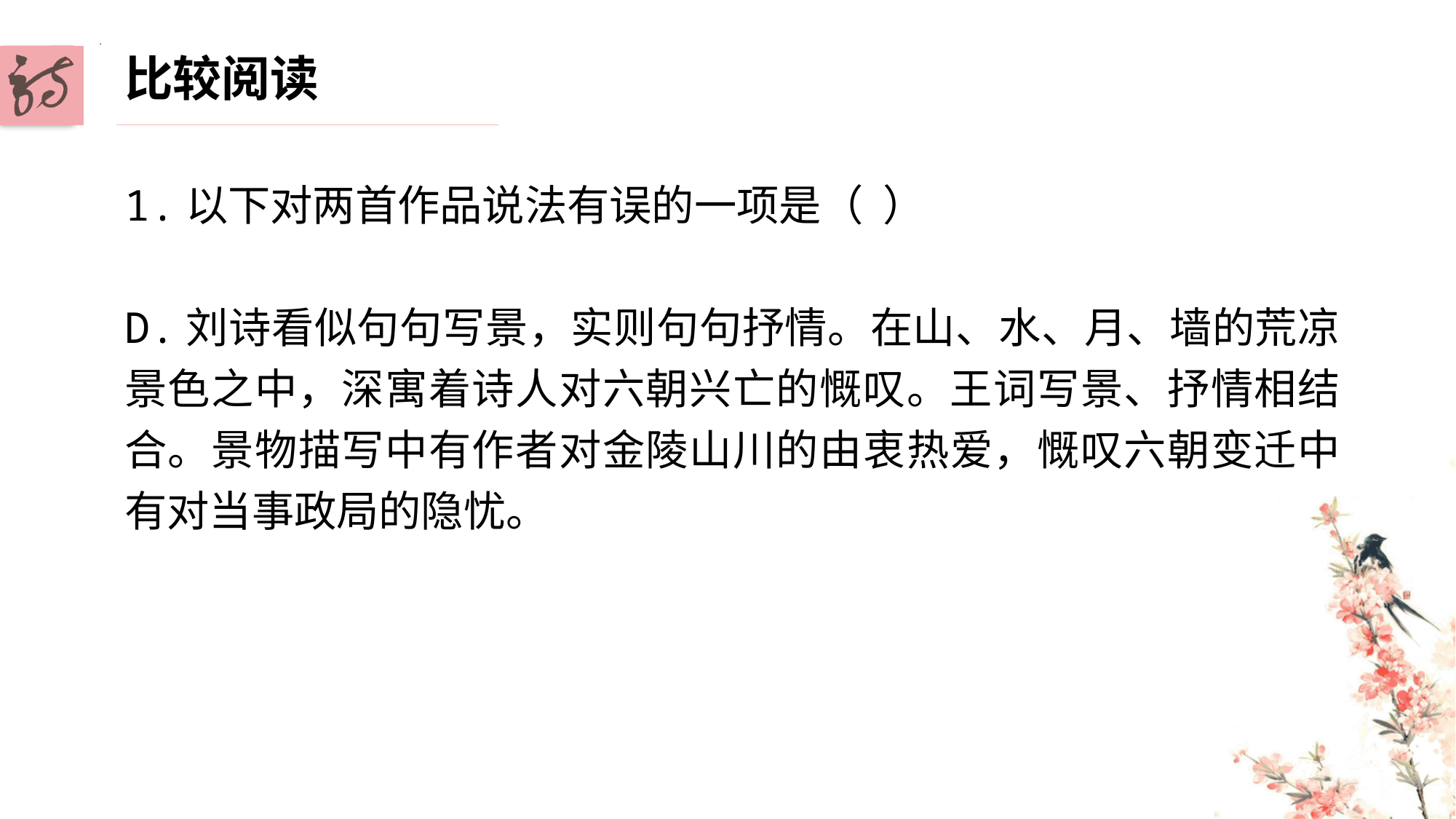

比较阅读
1.以下对两首作品说法有误的一项是（  ）

D.刘诗看似句句写景，实则句句抒情。在山、水、月、墙的荒凉景色之中，深寓着诗人对六朝兴亡的慨叹。王词写景、抒情相结合。景物描写中有作者对金陵山川的由衷热爱，慨叹六朝变迁中有对当事政局的隐忧。